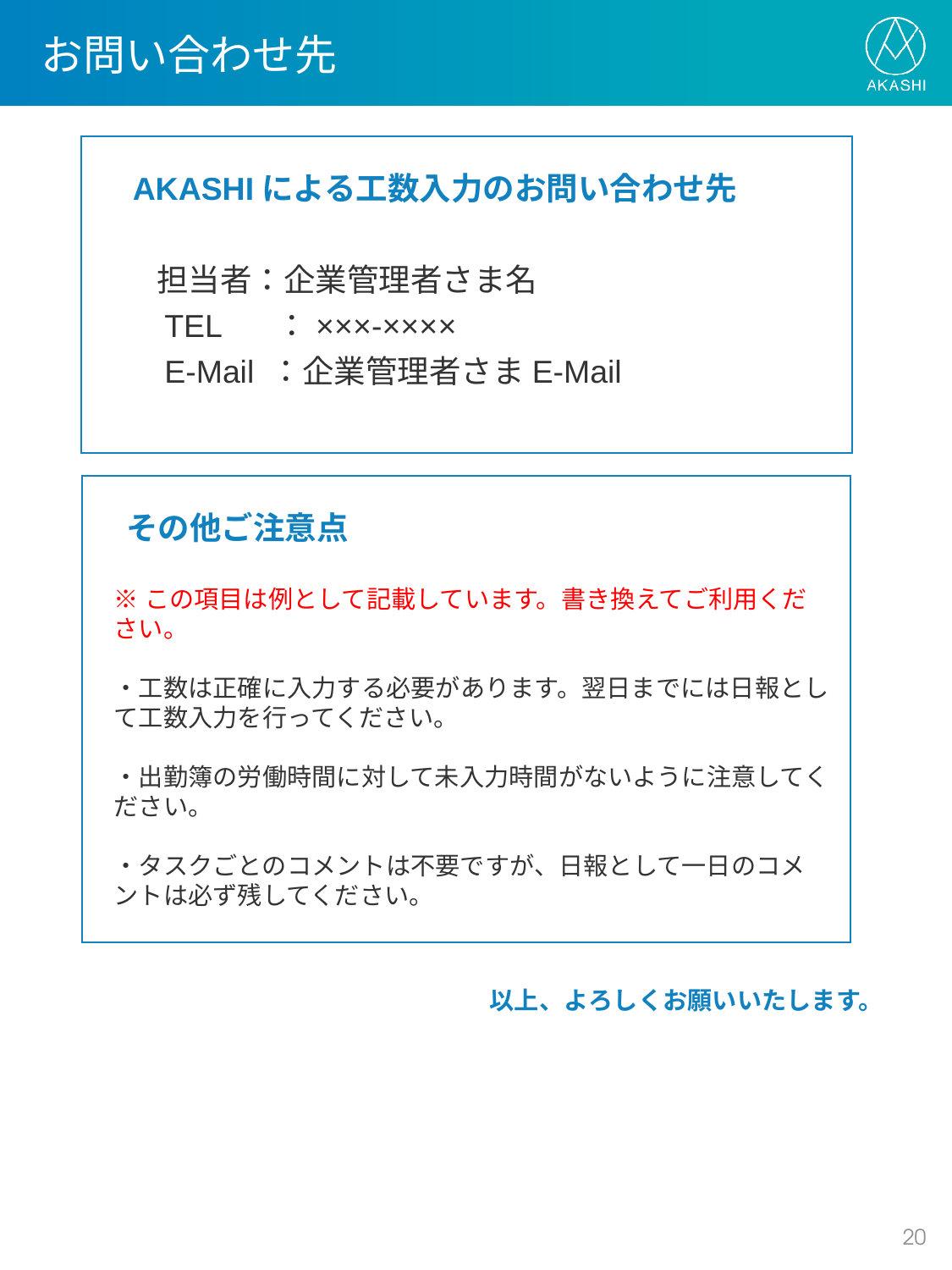

# お問い合わせ先
　AKASHIによる工数入力のお問い合わせ先

　　担当者：企業管理者さま名
　　TEL　  ：×××-××××
　　E-Mail ：企業管理者さまE-Mail

　その他ご注意点
※この項目は例として記載しています。書き換えてご利用ください。

・工数は正確に入力する必要があります。翌日までには日報として工数入力を行ってください。

・出勤簿の労働時間に対して未入力時間がないように注意してください。

・タスクごとのコメントは不要ですが、日報として一日のコメントは必ず残してください。
以上、よろしくお願いいたします。
20